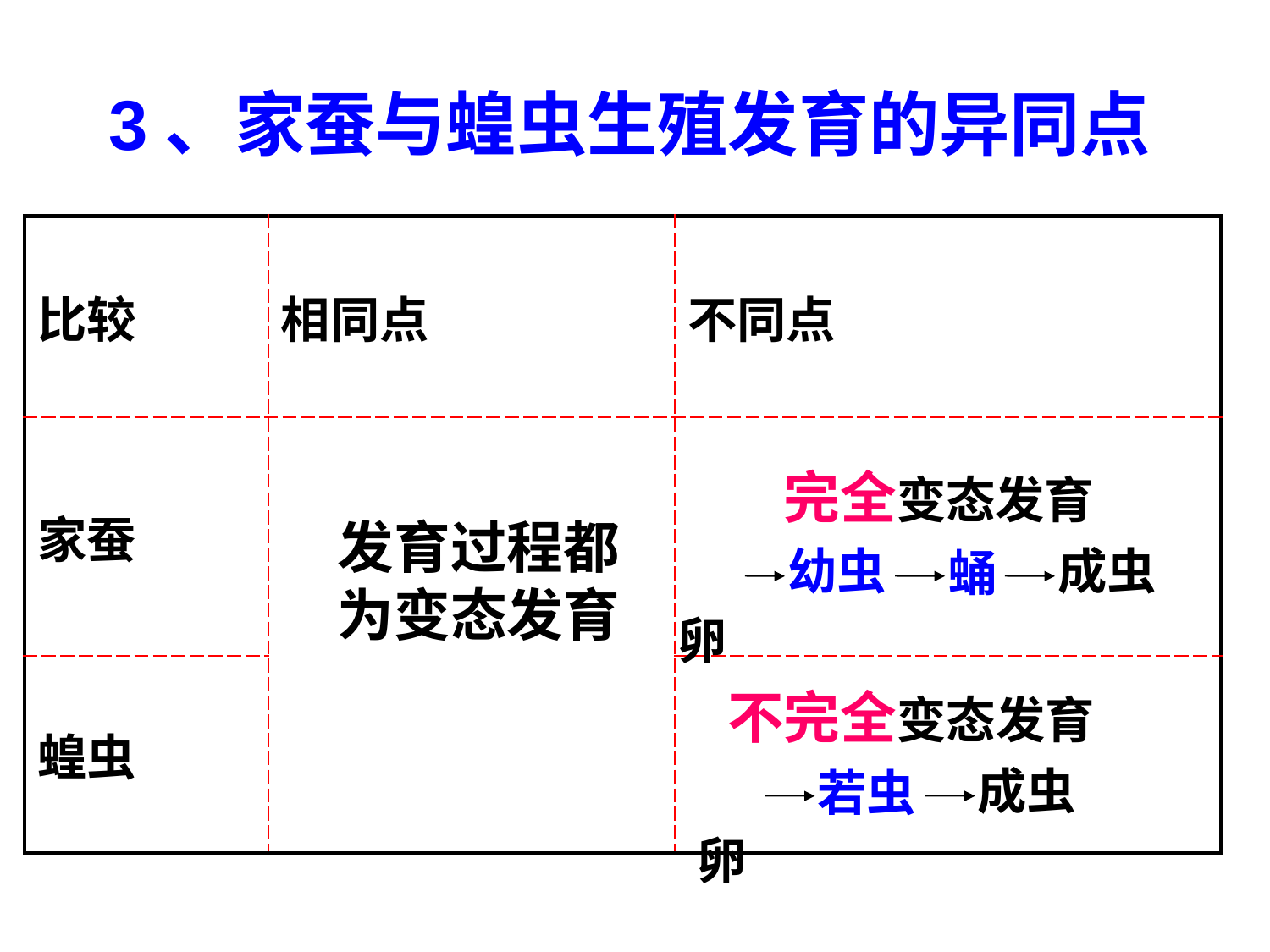

# 3、家蚕与蝗虫生殖发育的异同点
| 比较 | 相同点 | 不同点 |
| --- | --- | --- |
| 家蚕 |  |  |
| 蝗虫 |  |  |
 完全变态发育
发育过程都为变态发育
幼虫
成虫
 卵
蛹

不完全变态发育
成虫
 卵
若虫